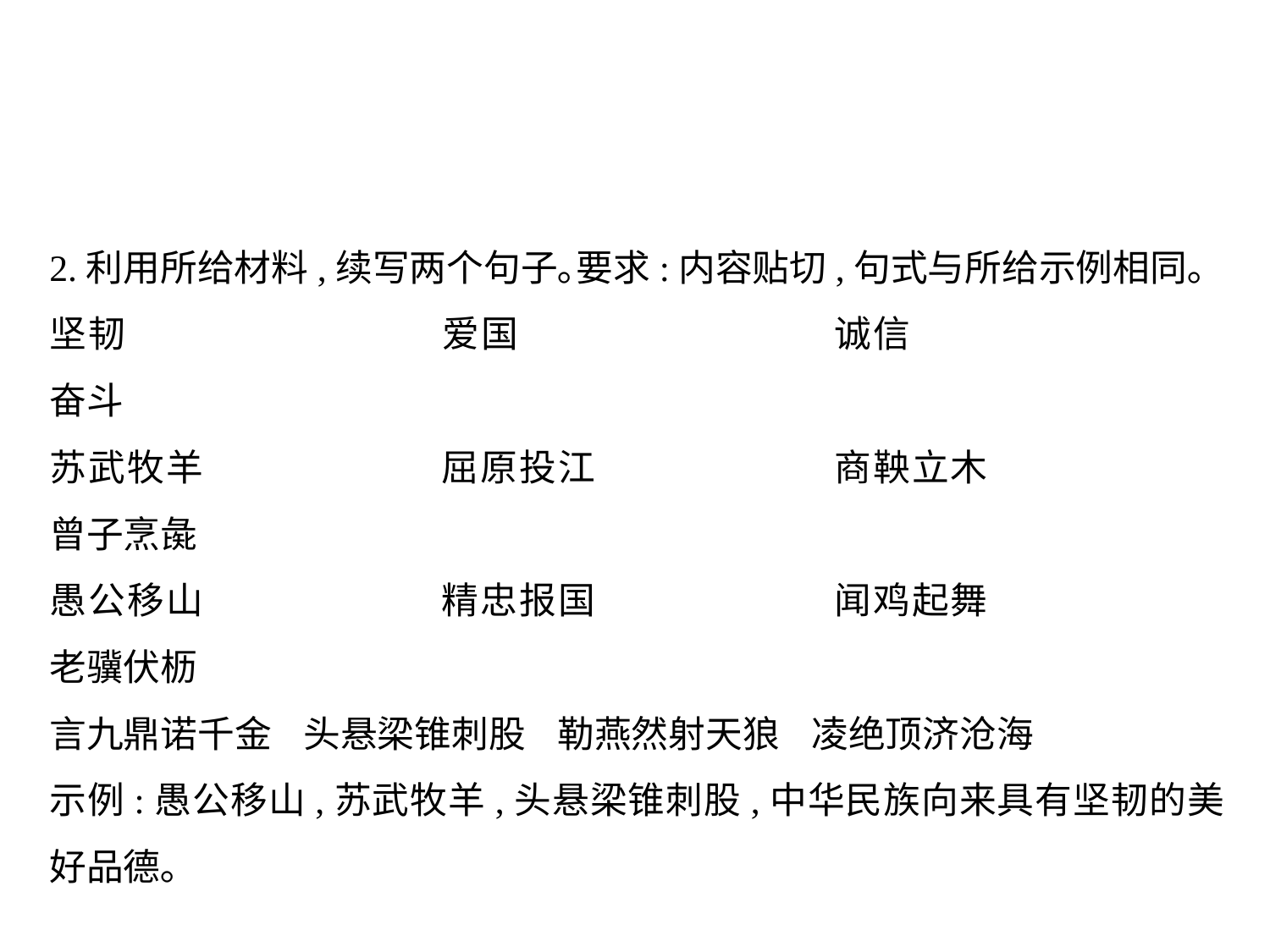

2.利用所给材料,续写两个句子｡要求:内容贴切,句式与所给示例相同｡
坚韧			爱国			诚信			奋斗
苏武牧羊		屈原投江		商鞅立木		曾子烹彘
愚公移山		精忠报国		闻鸡起舞		老骥伏枥
言九鼎诺千金	头悬梁锥刺股	勒燕然射天狼	凌绝顶济沧海
示例:愚公移山,苏武牧羊,头悬梁锥刺股,中华民族向来具有坚韧的美好品德｡